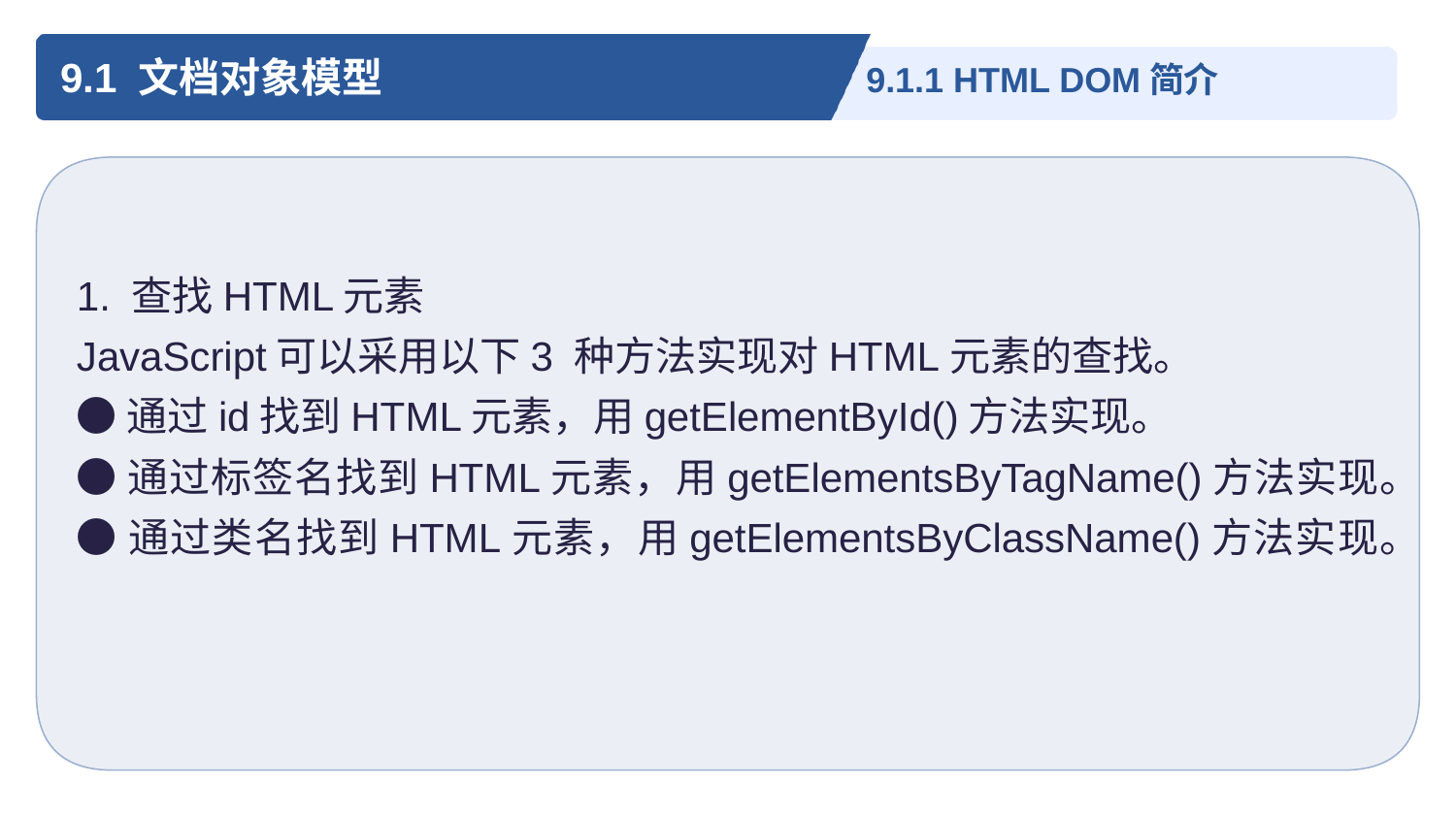

9.1 文档对象模型
9.1.1 HTML DOM简介

1. 查找HTML元素
JavaScript可以采用以下3 种方法实现对HTML元素的查找。
●通过id找到HTML元素，用getElementById()方法实现。
●通过标签名找到HTML元素，用getElementsByTagName()方法实现。
●通过类名找到HTML元素，用getElementsByClassName()方法实现。